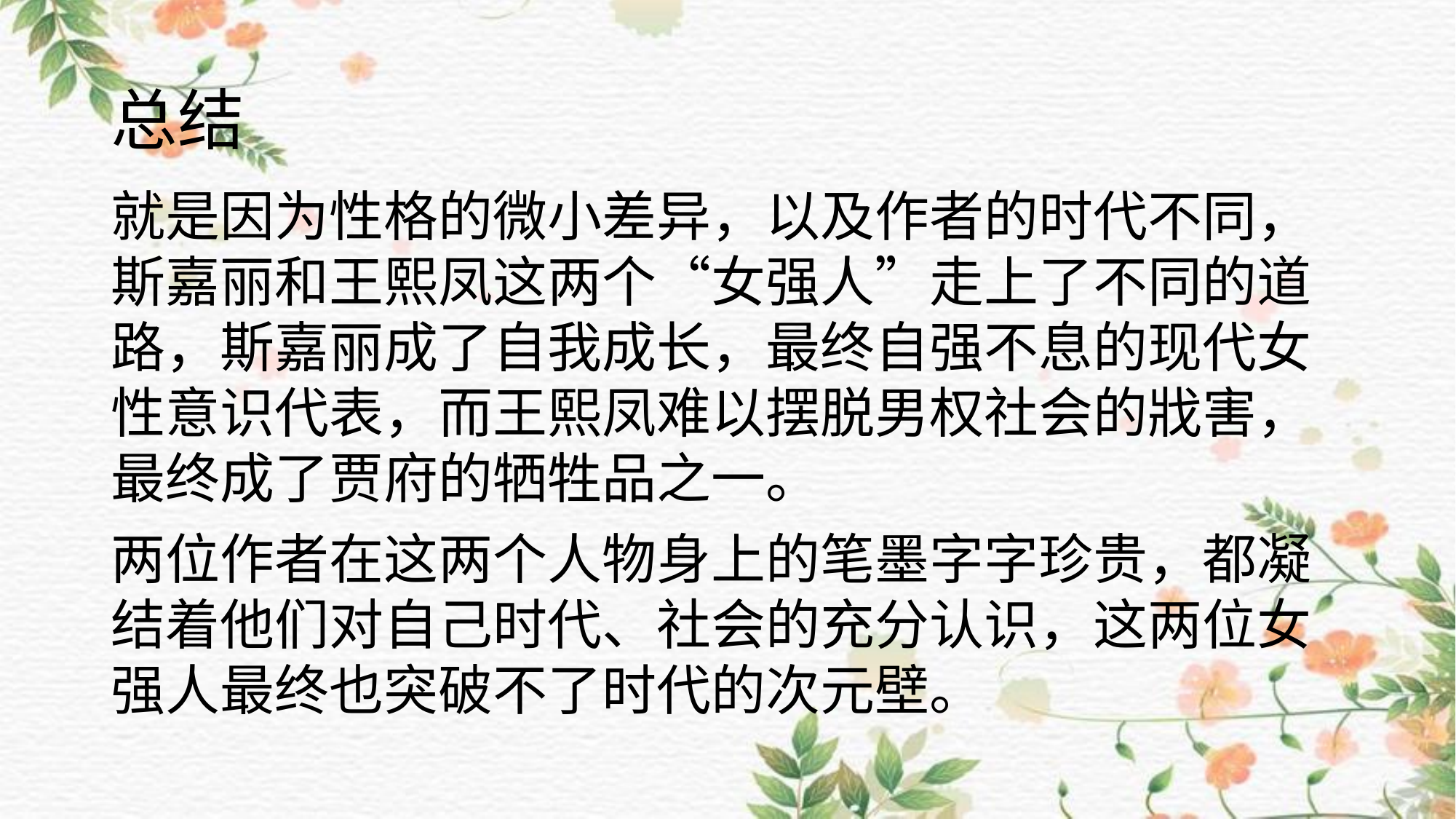

# 总结
就是因为性格的微小差异，以及作者的时代不同，斯嘉丽和王熙凤这两个“女强人”走上了不同的道路，斯嘉丽成了自我成长，最终自强不息的现代女性意识代表，而王熙凤难以摆脱男权社会的戕害，最终成了贾府的牺牲品之一。
两位作者在这两个人物身上的笔墨字字珍贵，都凝结着他们对自己时代、社会的充分认识，这两位女强人最终也突破不了时代的次元壁。